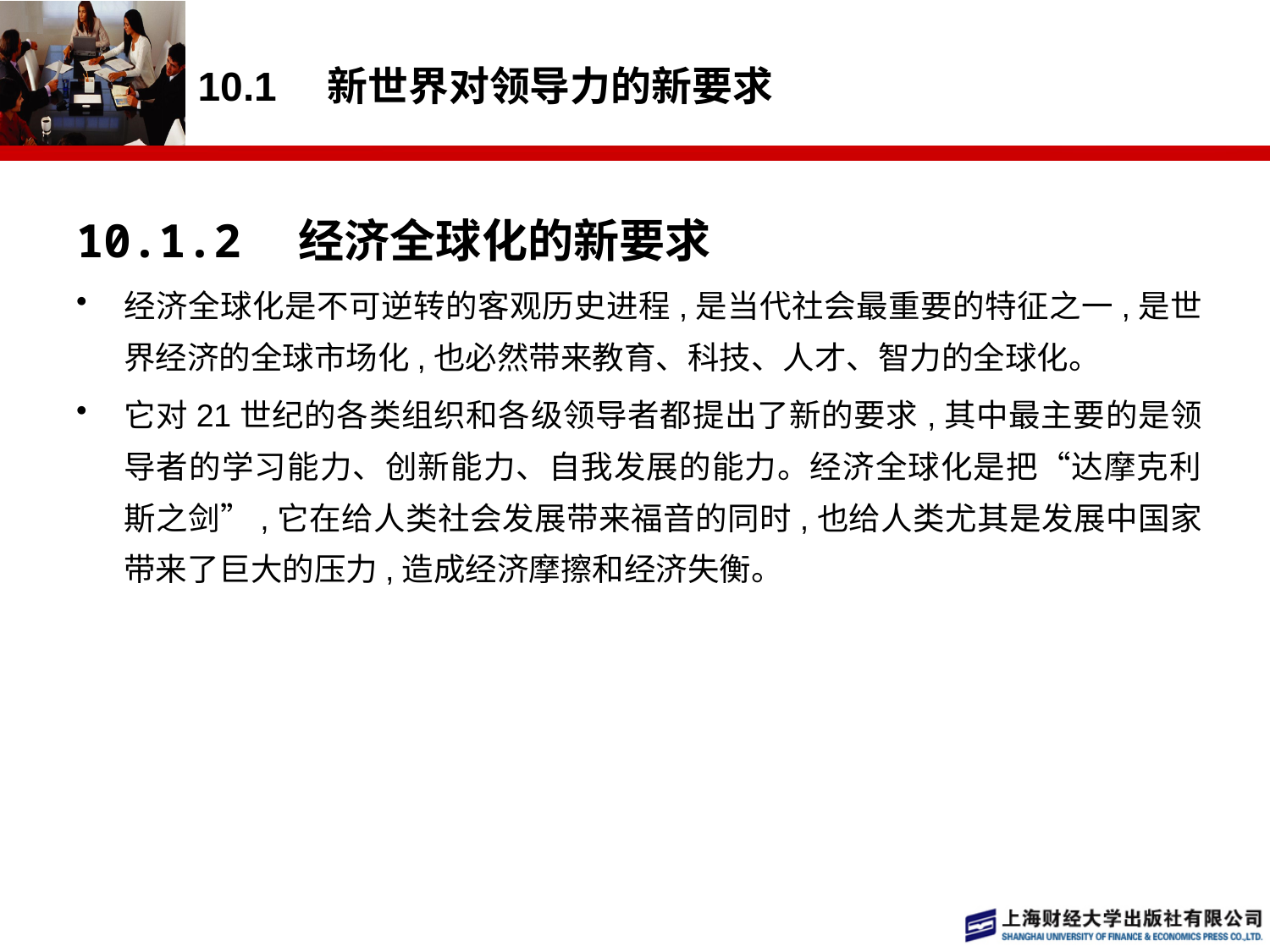

# 10.1　新世界对领导力的新要求
10.1.2　经济全球化的新要求
经济全球化是不可逆转的客观历史进程,是当代社会最重要的特征之一,是世界经济的全球市场化,也必然带来教育、科技、人才、智力的全球化。
它对21世纪的各类组织和各级领导者都提出了新的要求,其中最主要的是领导者的学习能力、创新能力、自我发展的能力。经济全球化是把“达摩克利斯之剑”,它在给人类社会发展带来福音的同时,也给人类尤其是发展中国家带来了巨大的压力,造成经济摩擦和经济失衡。